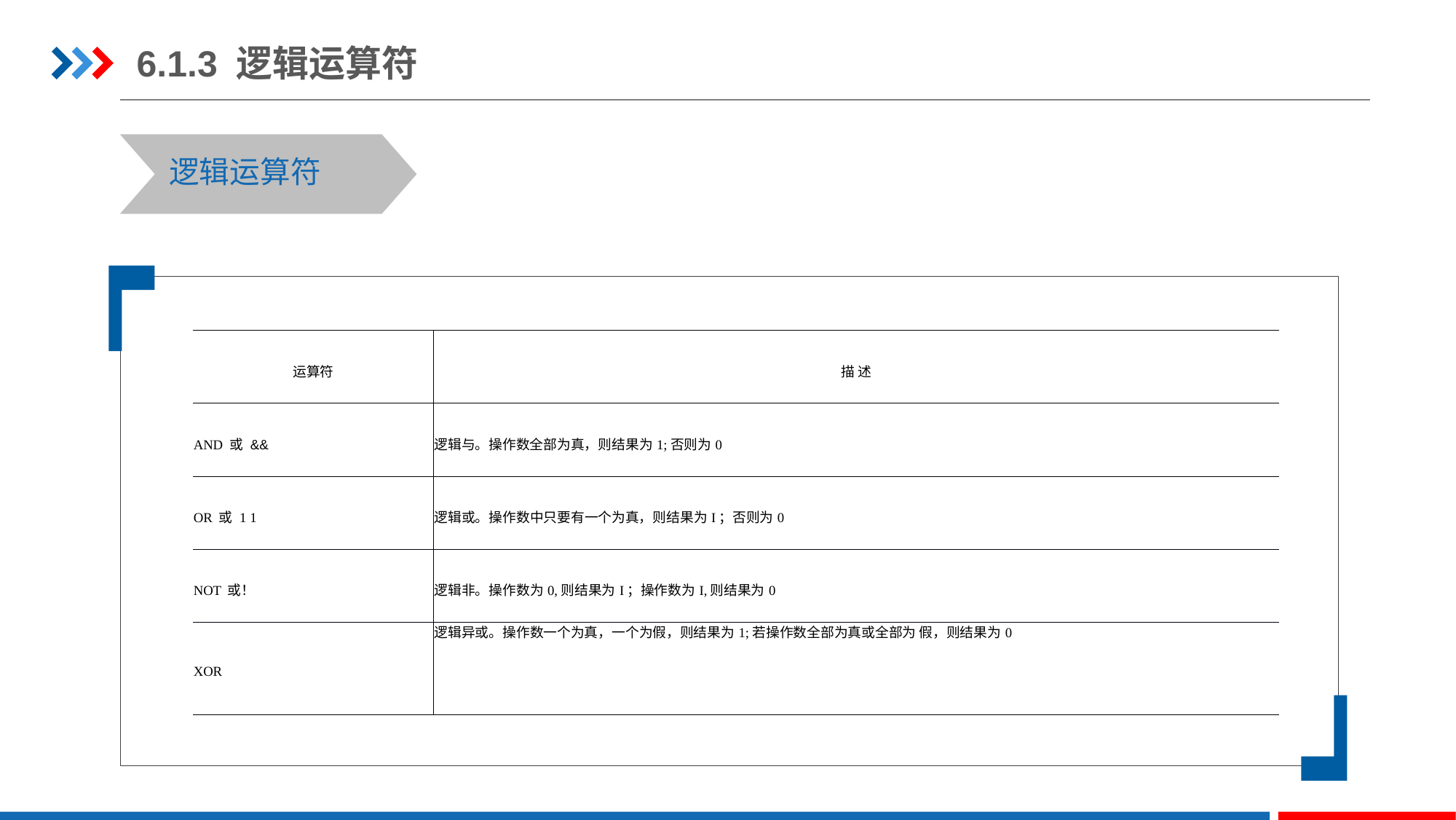

6.1.3 逻辑运算符

逻辑运算符

| 运算符 | 描 述 |
| --- | --- |
| AND 或 && | 逻辑与。操作数全部为真，则结果为1;否则为0 |
| OR 或 1 1 | 逻辑或。操作数中只要有一个为真，则结果为I；否则为0 |
| NOT 或！ | 逻辑非。操作数为0,则结果为I；操作数为I,则结果为0 |
| XOR | 逻辑异或。操作数一个为真，一个为假，则结果为1;若操作数全部为真或全部为 假，则结果为0 |